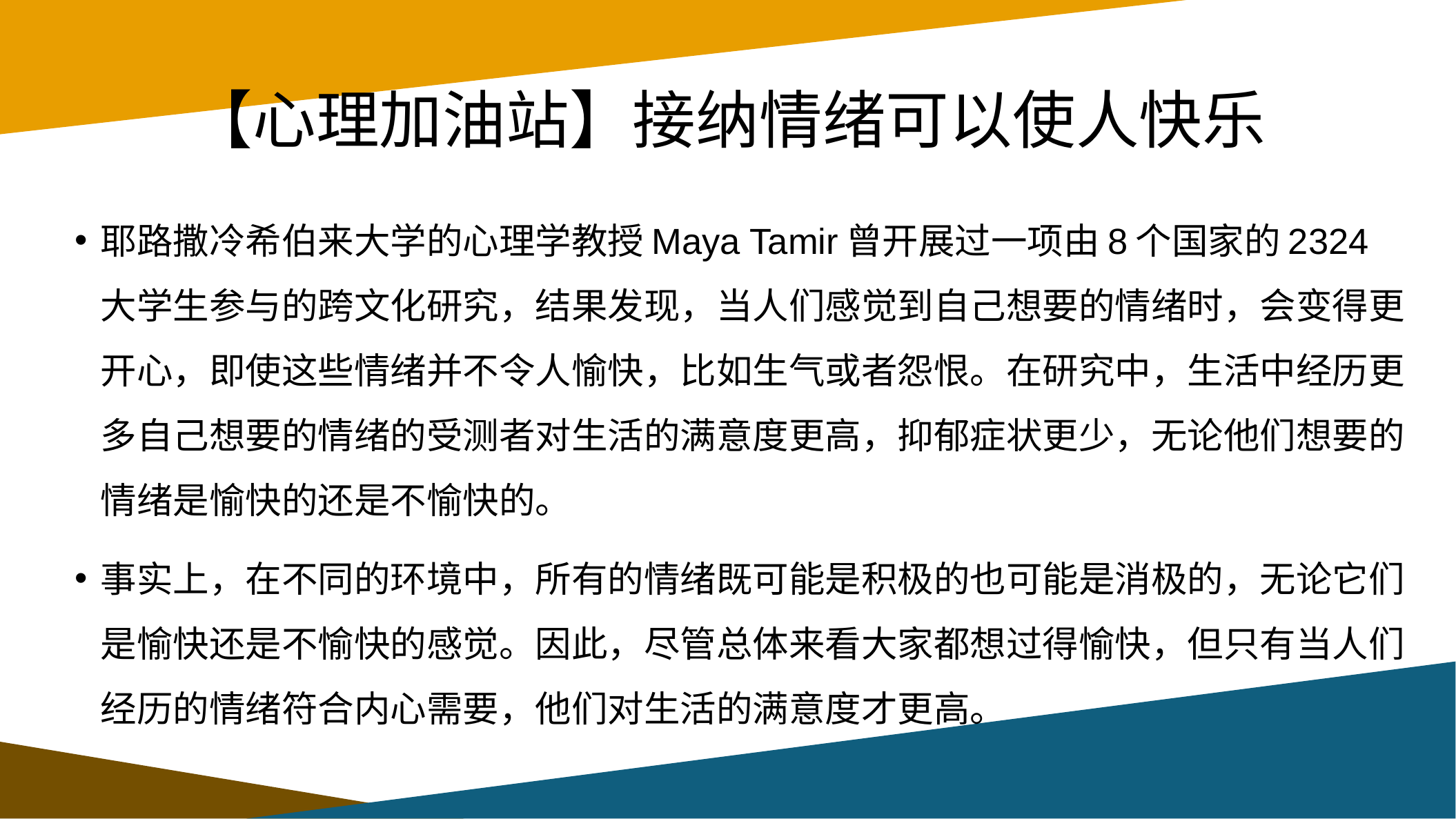

# 【心理加油站】接纳情绪可以使人快乐
耶路撒冷希伯来大学的心理学教授Maya Tamir曾开展过一项由8个国家的2324大学生参与的跨文化研究，结果发现，当人们感觉到自己想要的情绪时，会变得更开心，即使这些情绪并不令人愉快，比如生气或者怨恨。在研究中，生活中经历更多自己想要的情绪的受测者对生活的满意度更高，抑郁症状更少，无论他们想要的情绪是愉快的还是不愉快的。
事实上，在不同的环境中，所有的情绪既可能是积极的也可能是消极的，无论它们是愉快还是不愉快的感觉。因此，尽管总体来看大家都想过得愉快，但只有当人们经历的情绪符合内心需要，他们对生活的满意度才更高。